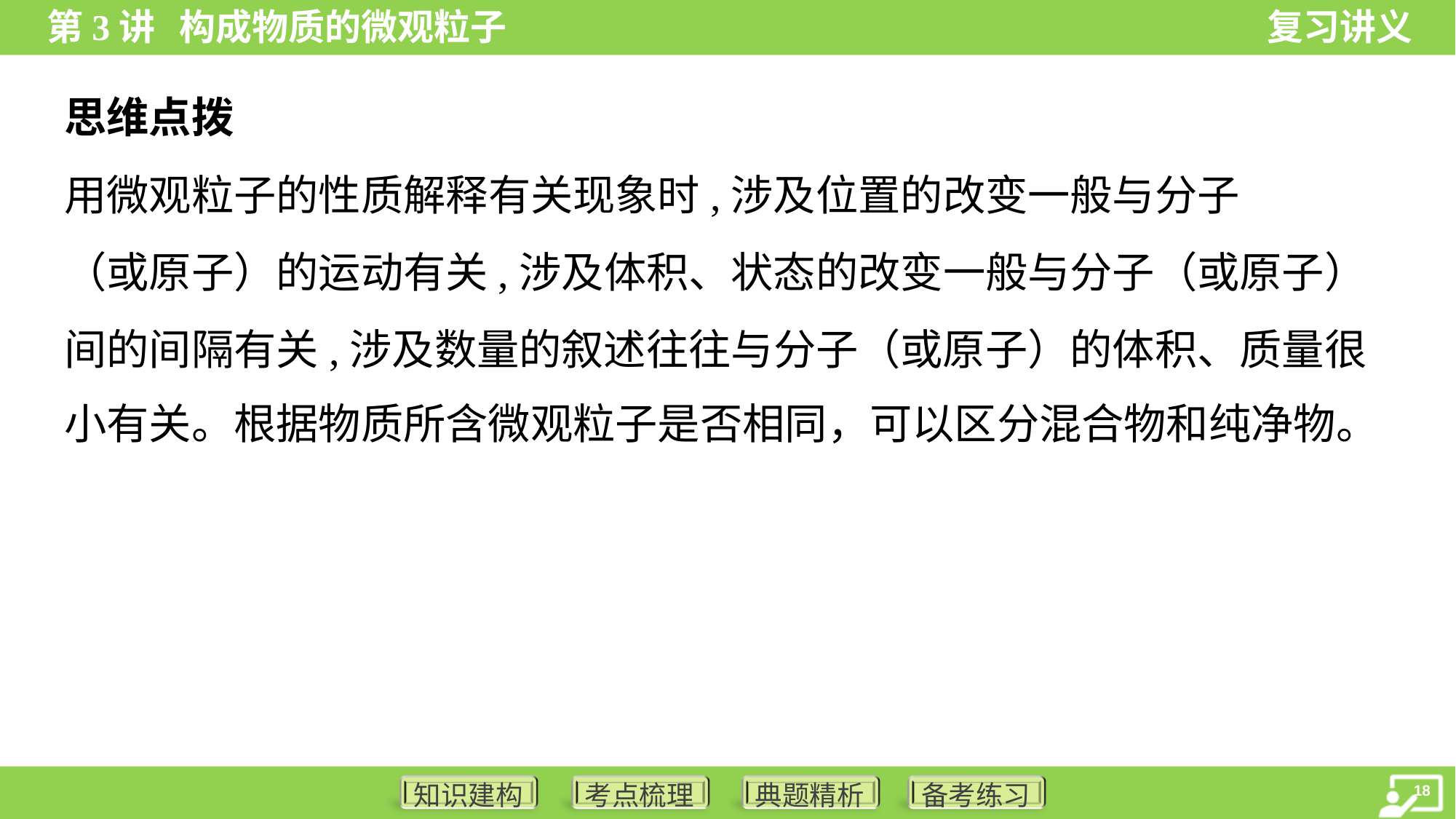

思维点拨
用微观粒子的性质解释有关现象时,涉及位置的改变一般与分子
（或原子）的运动有关,涉及体积、状态的改变一般与分子（或原子）
间的间隔有关,涉及数量的叙述往往与分子（或原子）的体积、质量很
小有关。根据物质所含微观粒子是否相同，可以区分混合物和纯净物。